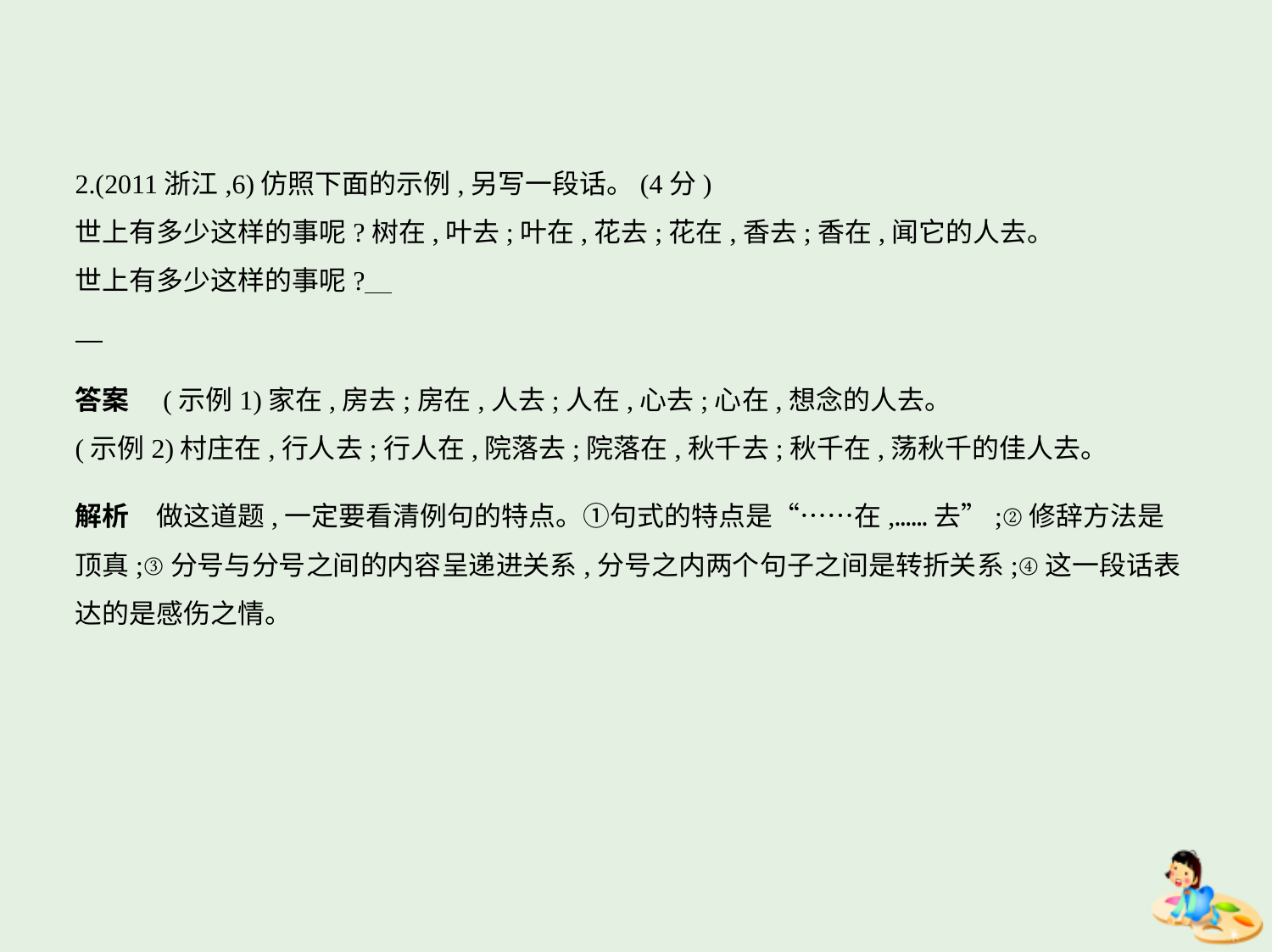

2.(2011浙江,6)仿照下面的示例,另写一段话。(4分)
世上有多少这样的事呢?树在,叶去;叶在,花去;花在,香去;香在,闻它的人去。
世上有多少这样的事呢?

答案　(示例1)家在,房去;房在,人去;人在,心去;心在,想念的人去。
(示例2)村庄在,行人去;行人在,院落去;院落在,秋千去;秋千在,荡秋千的佳人去。
解析　做这道题,一定要看清例句的特点。①句式的特点是“……在,……去”;②修辞方法是
顶真;③分号与分号之间的内容呈递进关系,分号之内两个句子之间是转折关系;④这一段话表
达的是感伤之情。